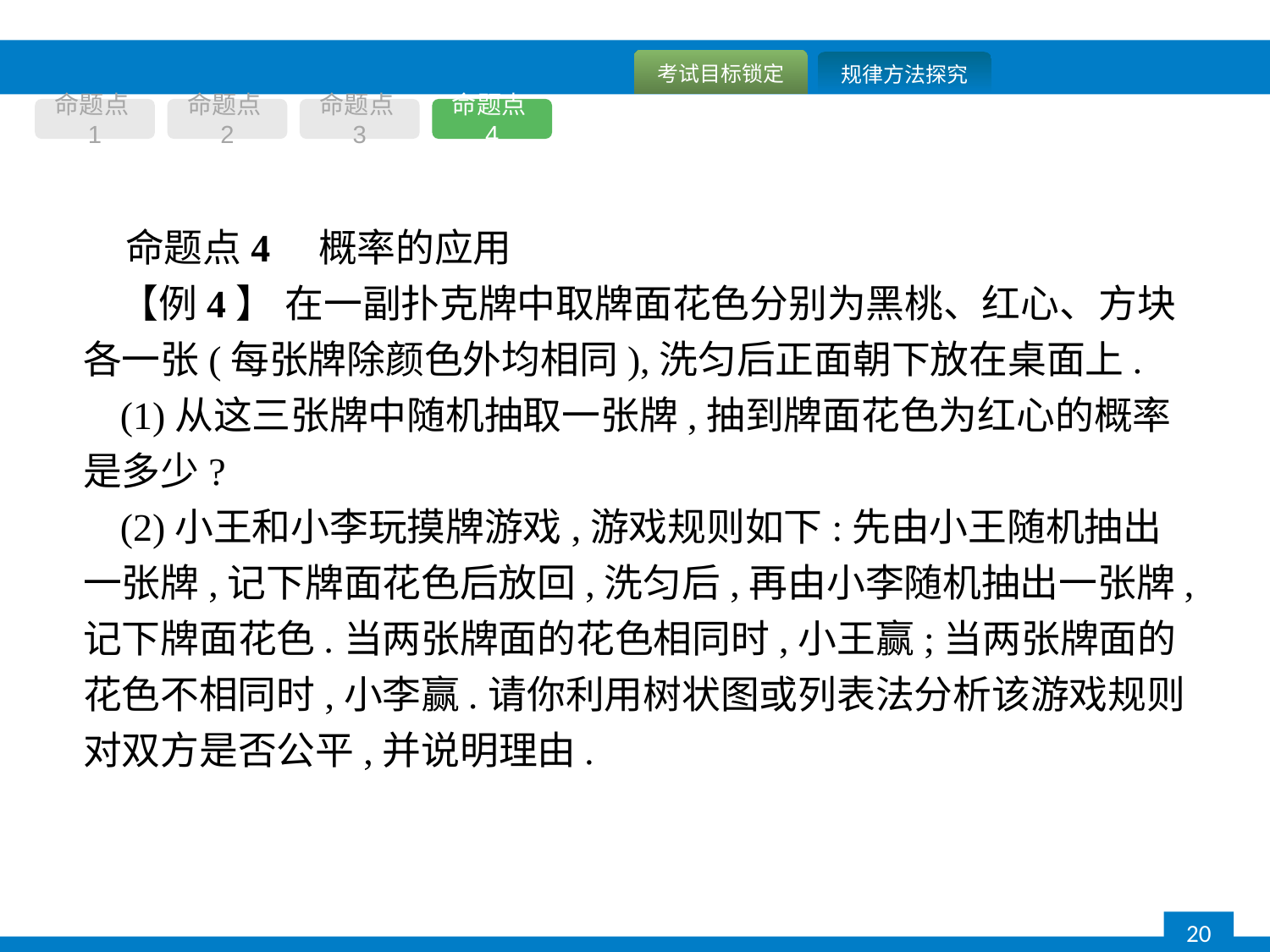

命题点1
命题点2
命题点3
命题点4
命题点4　概率的应用
【例4】 在一副扑克牌中取牌面花色分别为黑桃、红心、方块各一张(每张牌除颜色外均相同),洗匀后正面朝下放在桌面上.
(1)从这三张牌中随机抽取一张牌,抽到牌面花色为红心的概率是多少?
(2)小王和小李玩摸牌游戏,游戏规则如下:先由小王随机抽出一张牌,记下牌面花色后放回,洗匀后,再由小李随机抽出一张牌,记下牌面花色.当两张牌面的花色相同时,小王赢;当两张牌面的花色不相同时,小李赢.请你利用树状图或列表法分析该游戏规则对双方是否公平,并说明理由.